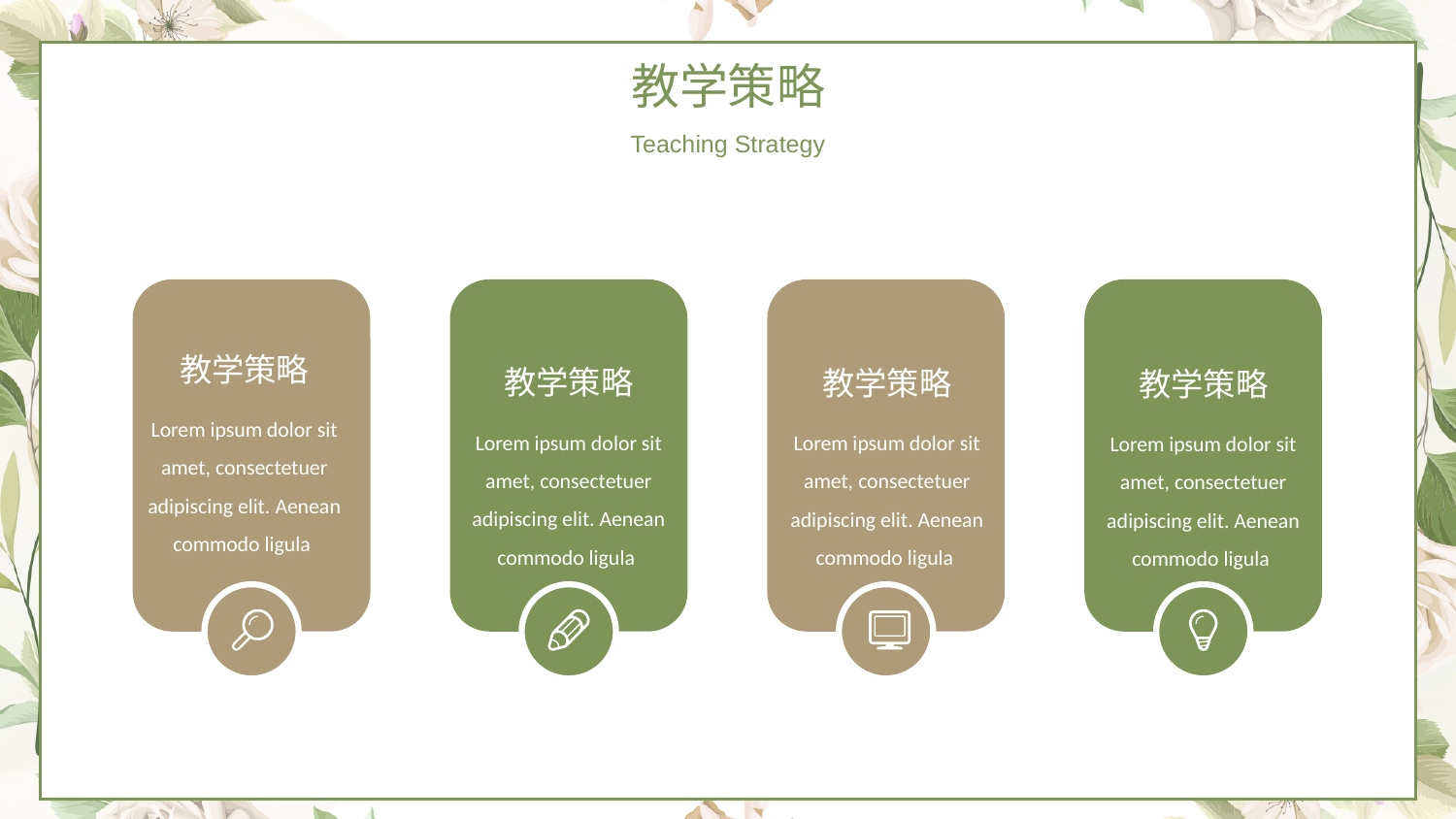

教学策略
Teaching Strategy

教学策略
教学策略
教学策略
教学策略
Lorem ipsum dolor sit amet, consectetuer adipiscing elit. Aenean commodo ligula
Lorem ipsum dolor sit amet, consectetuer adipiscing elit. Aenean commodo ligula
Lorem ipsum dolor sit amet, consectetuer adipiscing elit. Aenean commodo ligula
Lorem ipsum dolor sit amet, consectetuer adipiscing elit. Aenean commodo ligula